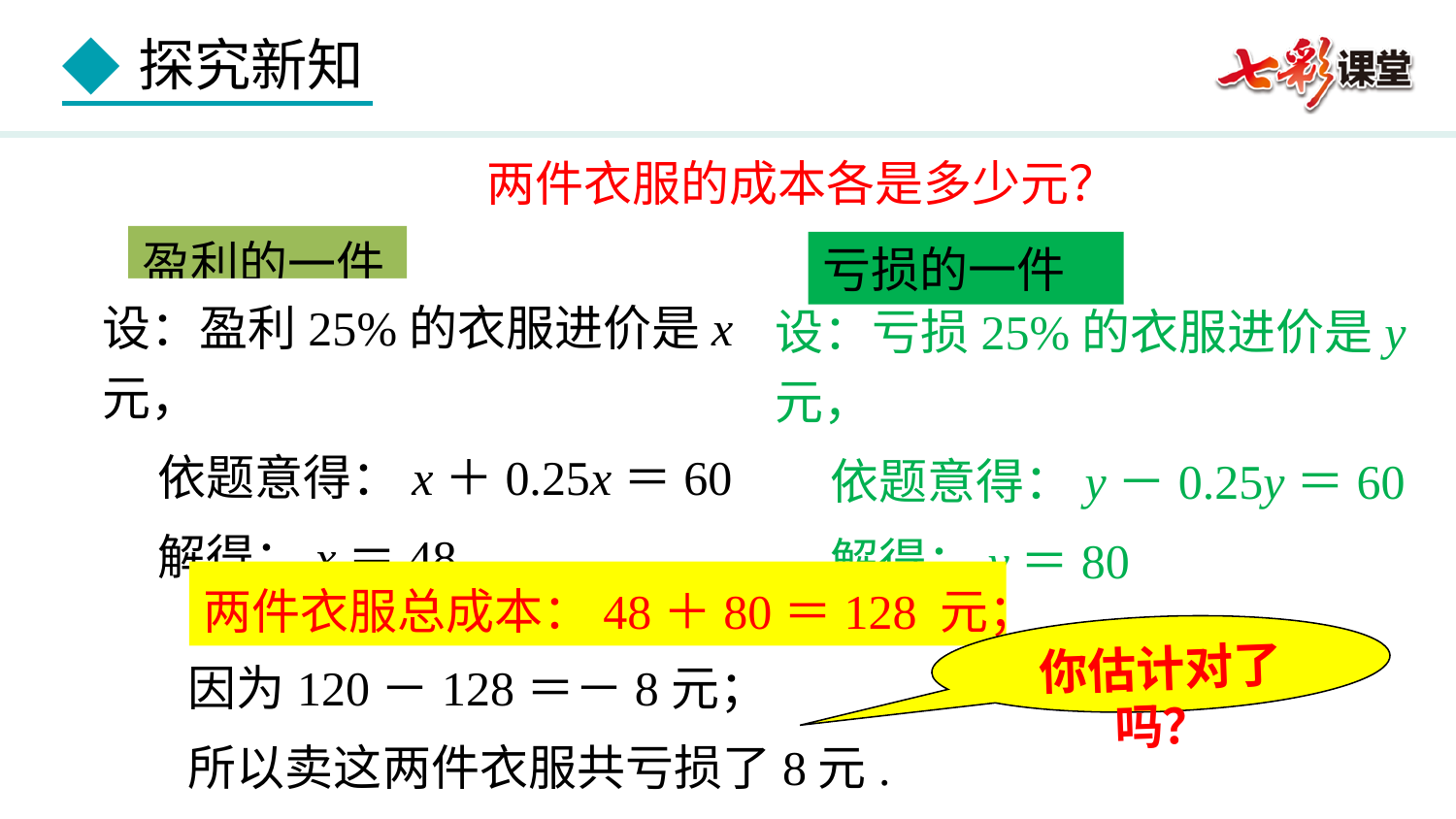

两件衣服的成本各是多少元？
盈利的一件
亏损的一件
设：盈利25%的衣服进价是x元，
    依题意得：x＋0.25x＝60
    解得：x＝48
设：亏损25%的衣服进价是y元，
    依题意得：y－0.25y＝60
    解得：y＝80
两件衣服总成本：48＋80＝128 元；
你估计对了吗？
因为120－128＝－8元；
所以卖这两件衣服共亏损了8元.